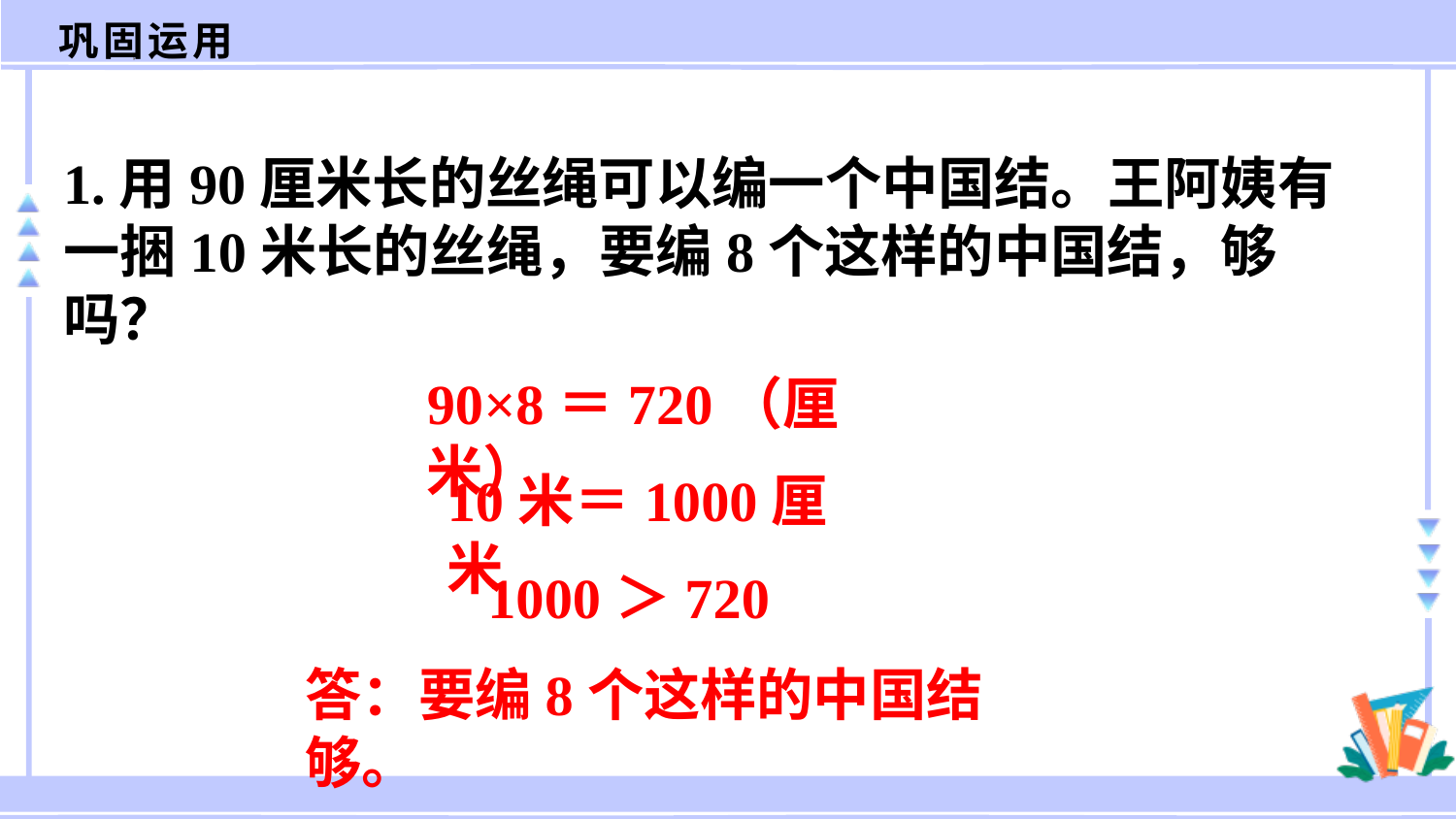

巩固运用

1.用90厘米长的丝绳可以编一个中国结。王阿姨有一捆10米长的丝绳，要编8个这样的中国结，够吗？
90×8＝720（厘米）
10米＝1000厘米
1000＞720
答：要编8个这样的中国结够。